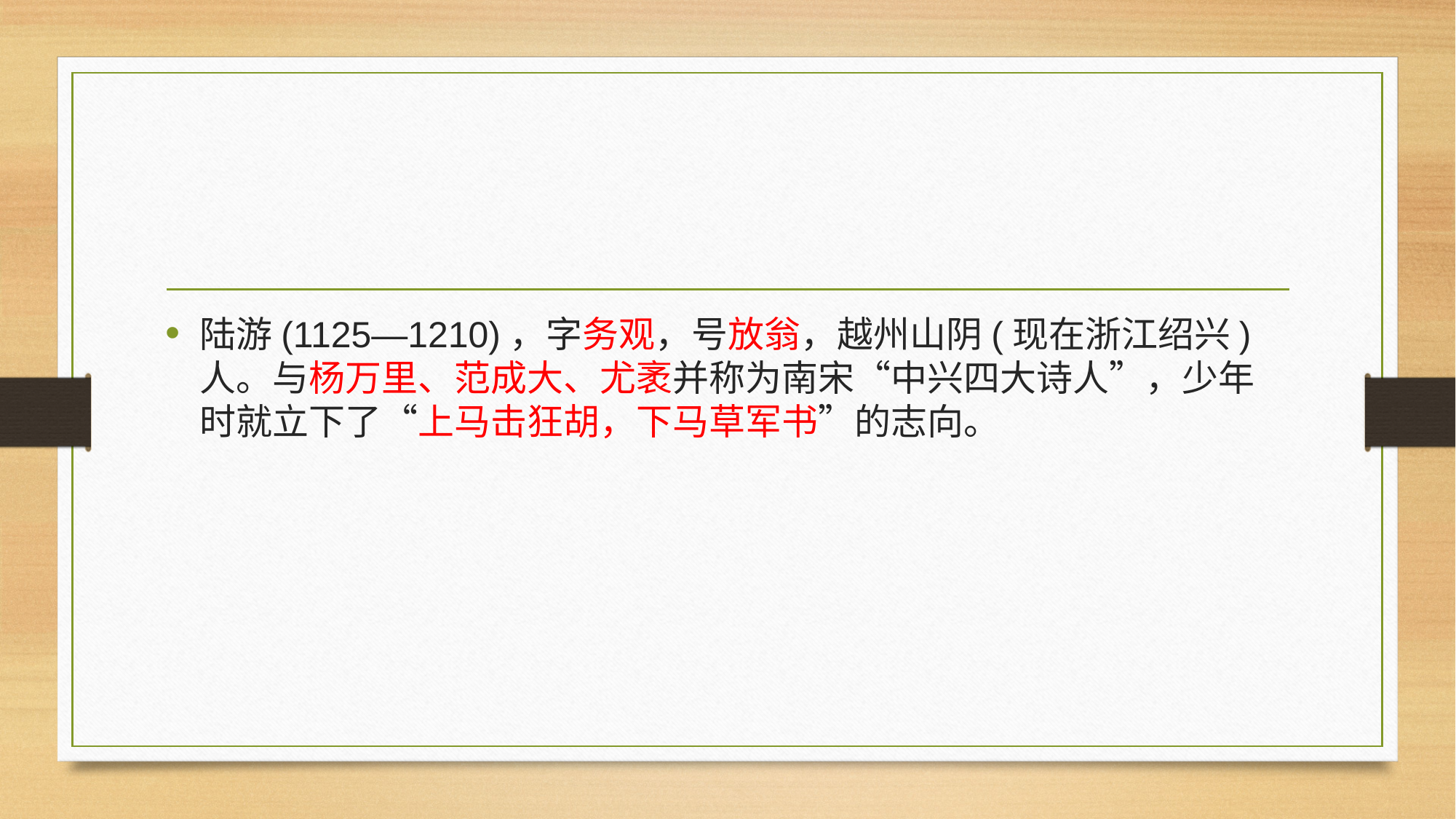

#
陆游(1125—1210)，字务观，号放翁，越州山阴(现在浙江绍兴)人。与杨万里、范成大、尤袤并称为南宋“中兴四大诗人”，少年时就立下了“上马击狂胡，下马草军书”的志向。